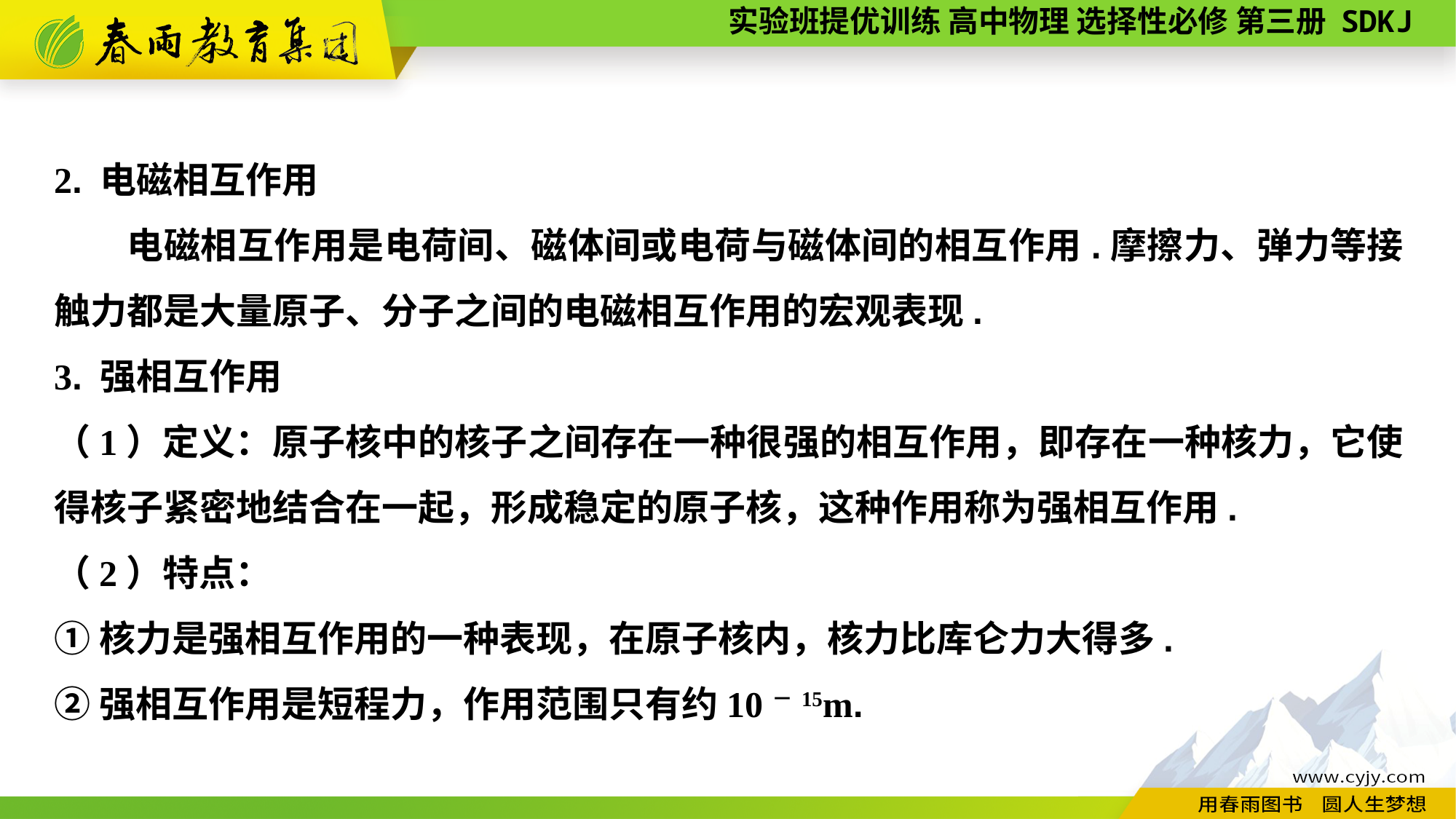

2. 电磁相互作用
　　电磁相互作用是电荷间、磁体间或电荷与磁体间的相互作用.摩擦力、弹力等接触力都是大量原子、分子之间的电磁相互作用的宏观表现.
3. 强相互作用
（1）定义：原子核中的核子之间存在一种很强的相互作用，即存在一种核力，它使得核子紧密地结合在一起，形成稳定的原子核，这种作用称为强相互作用.
（2）特点：
①核力是强相互作用的一种表现，在原子核内，核力比库仑力大得多.
②强相互作用是短程力，作用范围只有约10－15m.